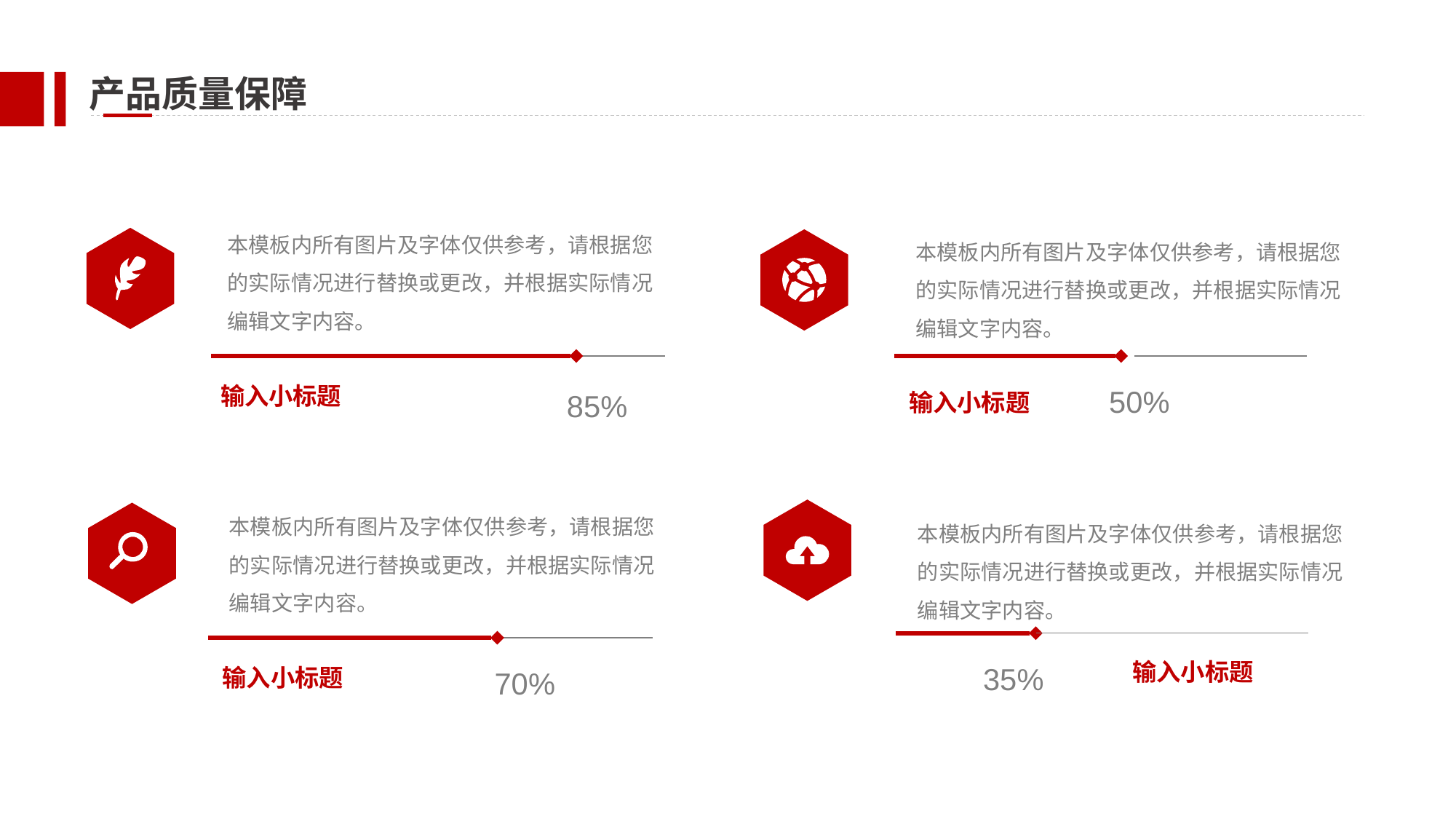

产品质量保障

本模板内所有图片及字体仅供参考，请根据您的实际情况进行替换或更改，并根据实际情况编辑文字内容。

85%
输入小标题
本模板内所有图片及字体仅供参考，请根据您的实际情况进行替换或更改，并根据实际情况编辑文字内容。

50%
输入小标题
本模板内所有图片及字体仅供参考，请根据您的实际情况进行替换或更改，并根据实际情况编辑文字内容。

70%
输入小标题

本模板内所有图片及字体仅供参考，请根据您的实际情况进行替换或更改，并根据实际情况编辑文字内容。

35%
输入小标题